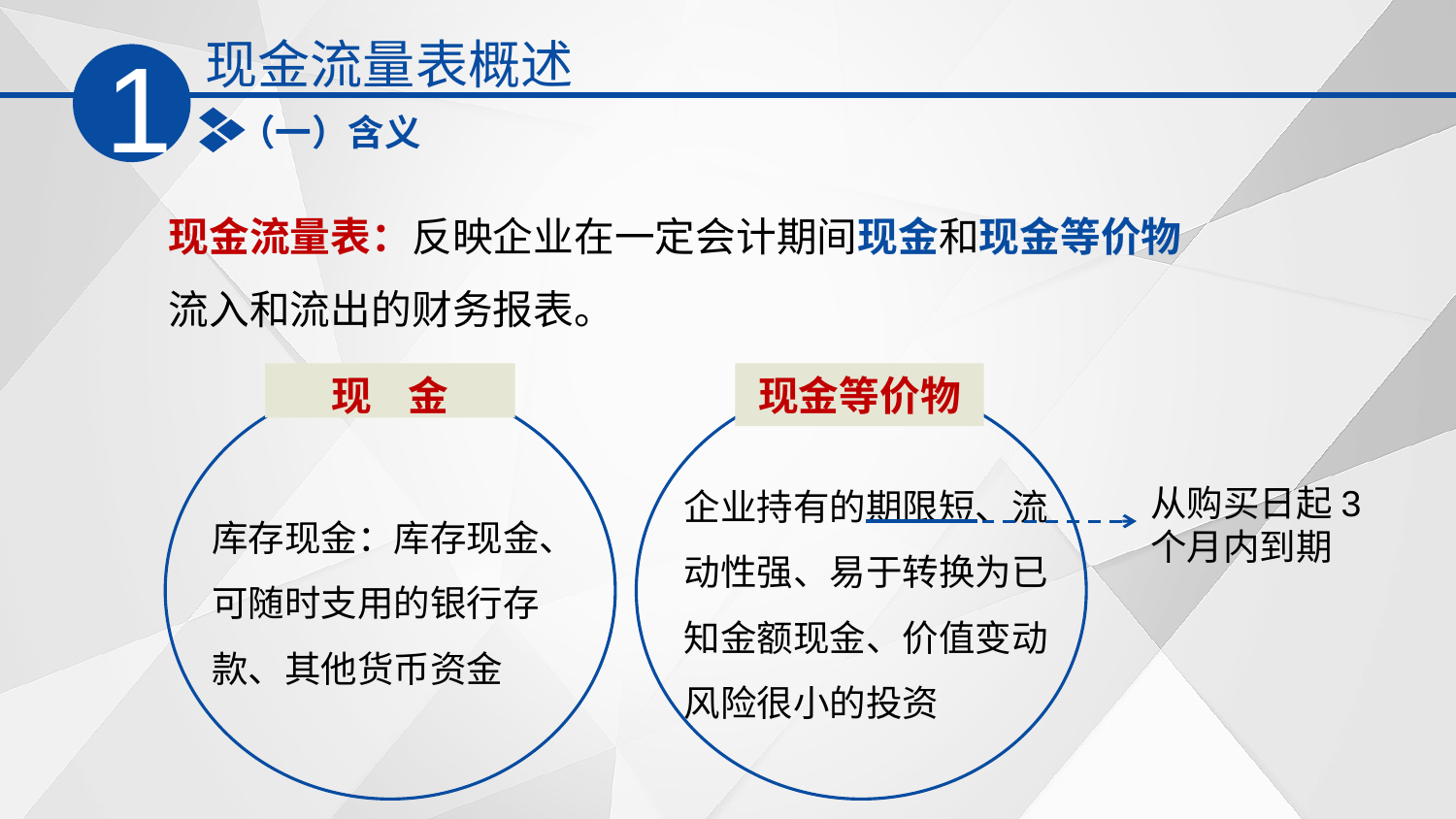

现金流量表概述
1

（一）含义

现金流量表：反映企业在一定会计期间现金和现金等价物流入和流出的财务报表。
现    金
现金等价物

企业持有的期限短、流动性强、易于转换为已知金额现金、价值变动风险很小的投资
库存现金：库存现金、可随时支用的银行存款、其他货币资金
从购买日起3个月内到期